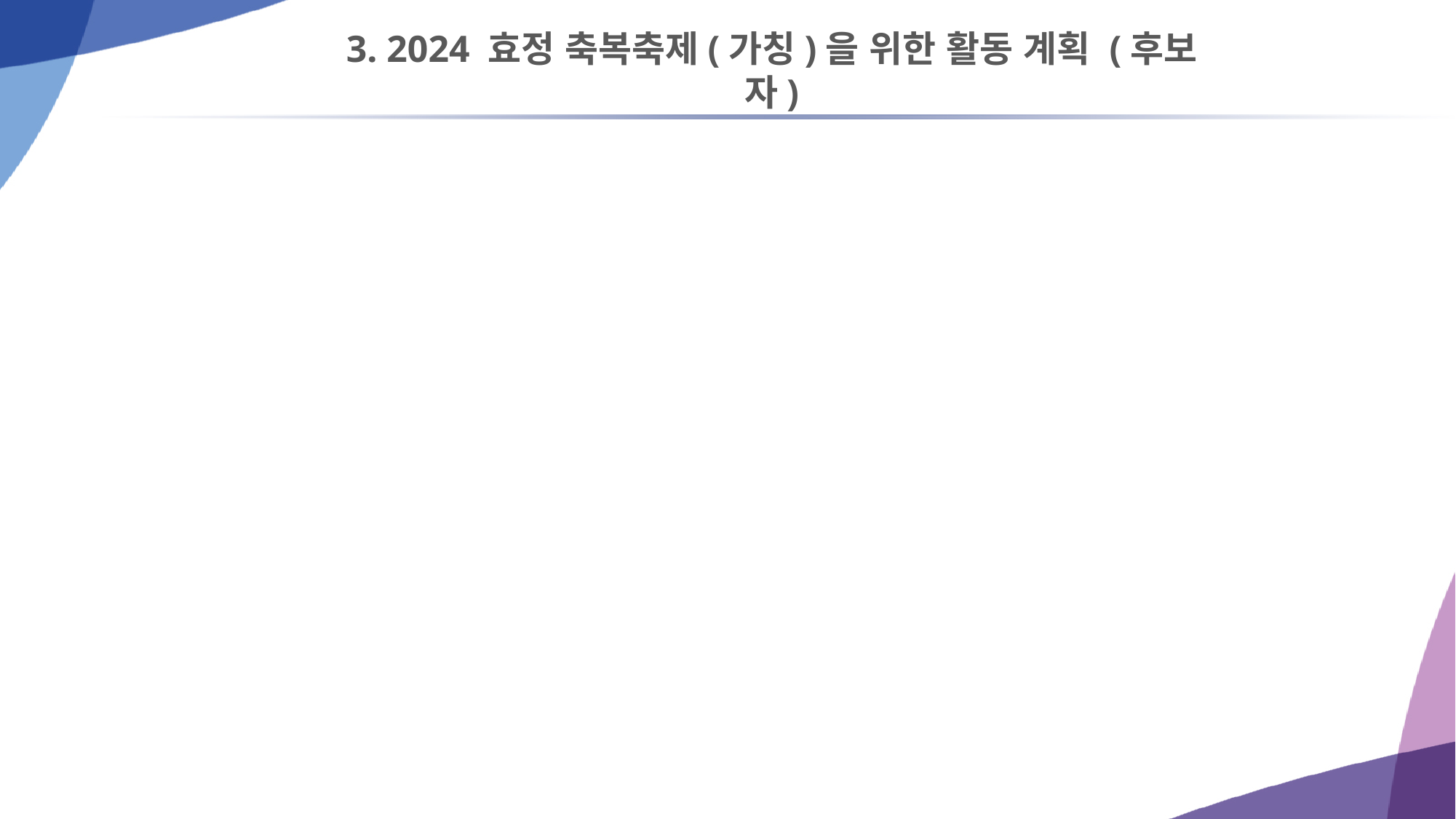

# 3. 2024 효정 축복축제(가칭)을 위한 활동 계획 (후보자)